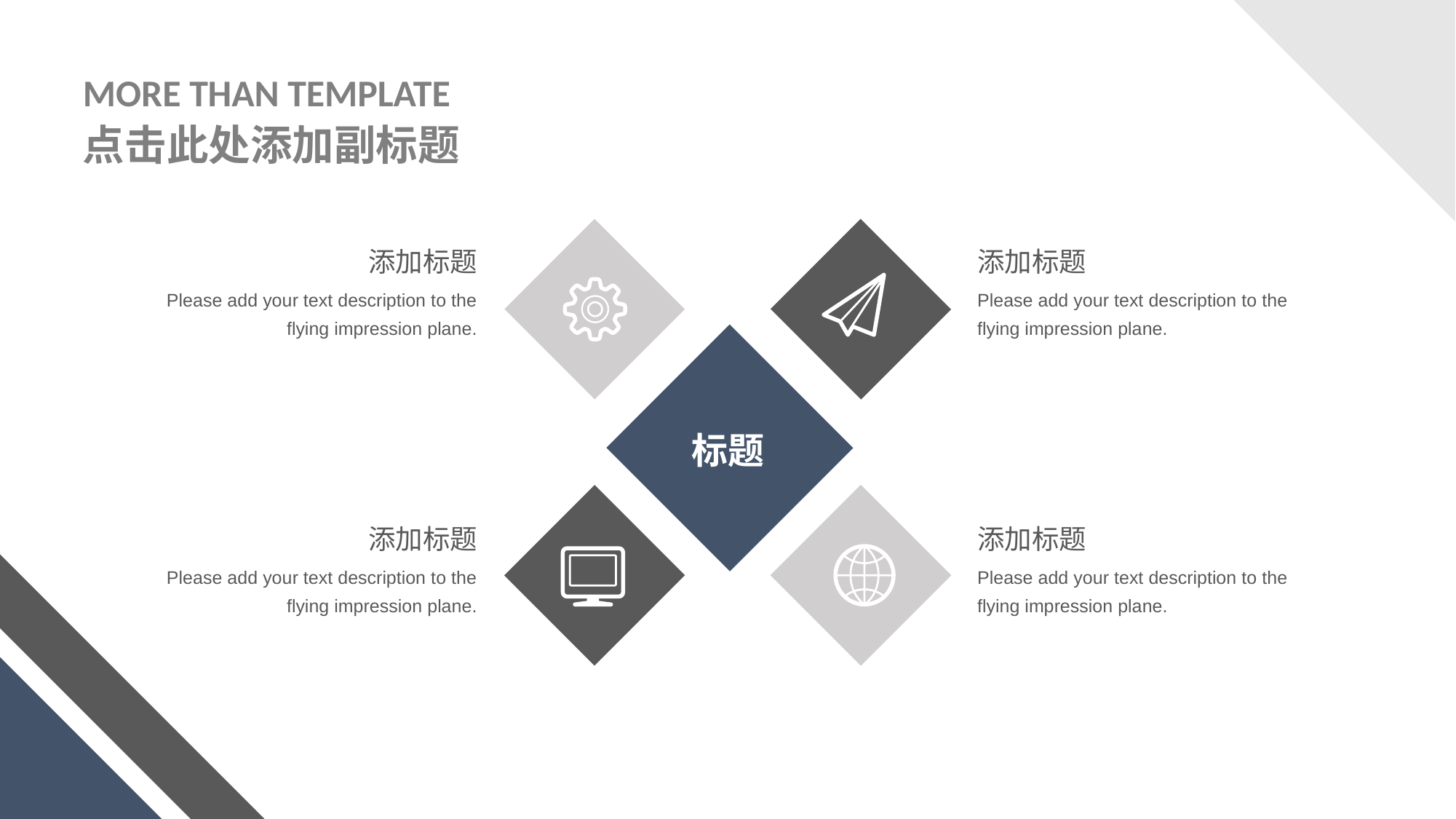

MORE THAN TEMPLATE
点击此处添加副标题
添加标题

Please add your text description to the flying impression plane.

添加标题

Please add your text description to the flying impression plane.

标题

添加标题

Please add your text description to the flying impression plane.

添加标题

Please add your text description to the flying impression plane.